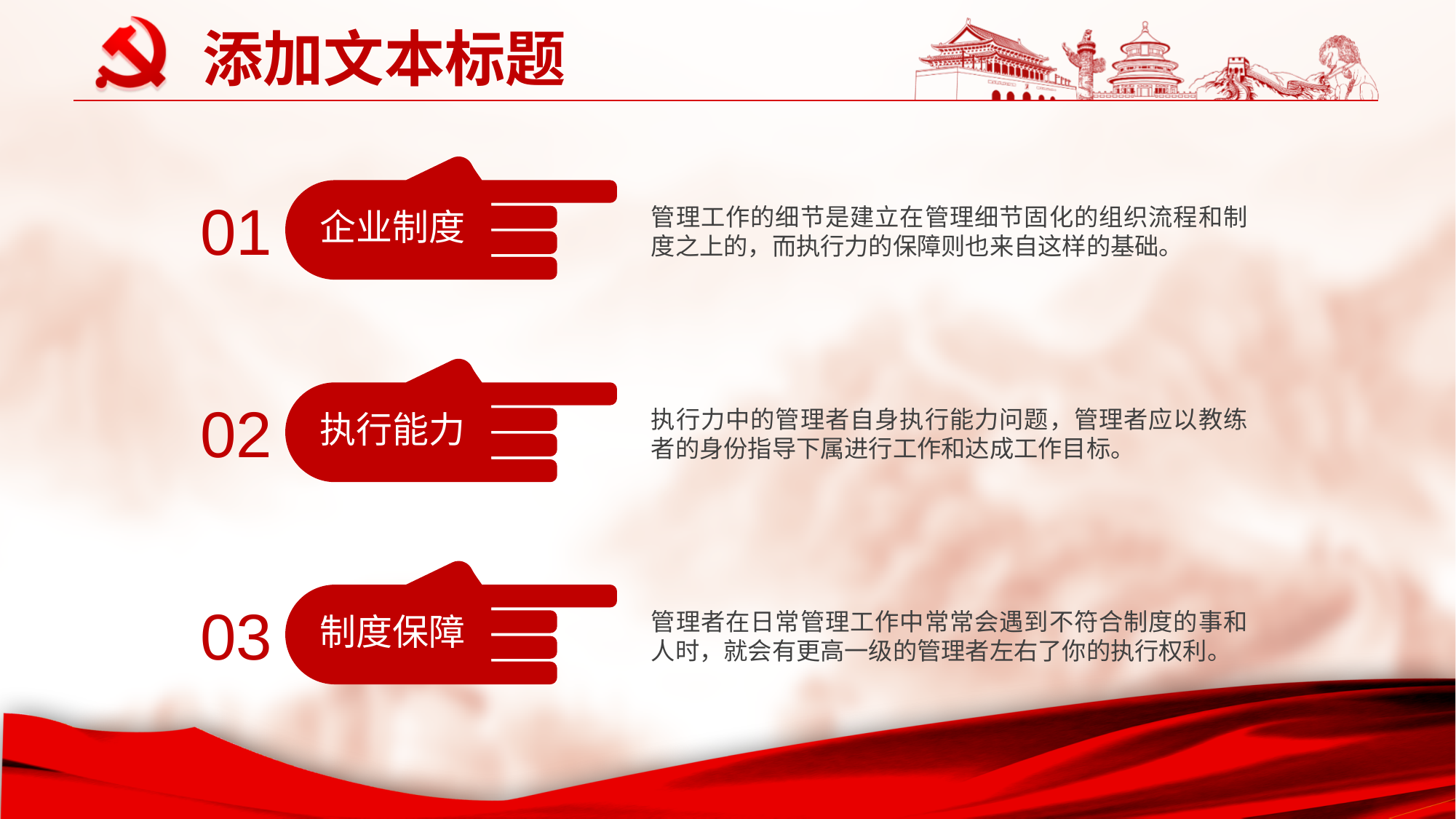

添加文本标题
管理工作的细节是建立在管理细节固化的组织流程和制度之上的，而执行力的保障则也来自这样的基础。
企业制度
01
执行能力
02
执行力中的管理者自身执行能力问题，管理者应以教练者的身份指导下属进行工作和达成工作目标。
制度保障
03
管理者在日常管理工作中常常会遇到不符合制度的事和人时，就会有更高一级的管理者左右了你的执行权利。